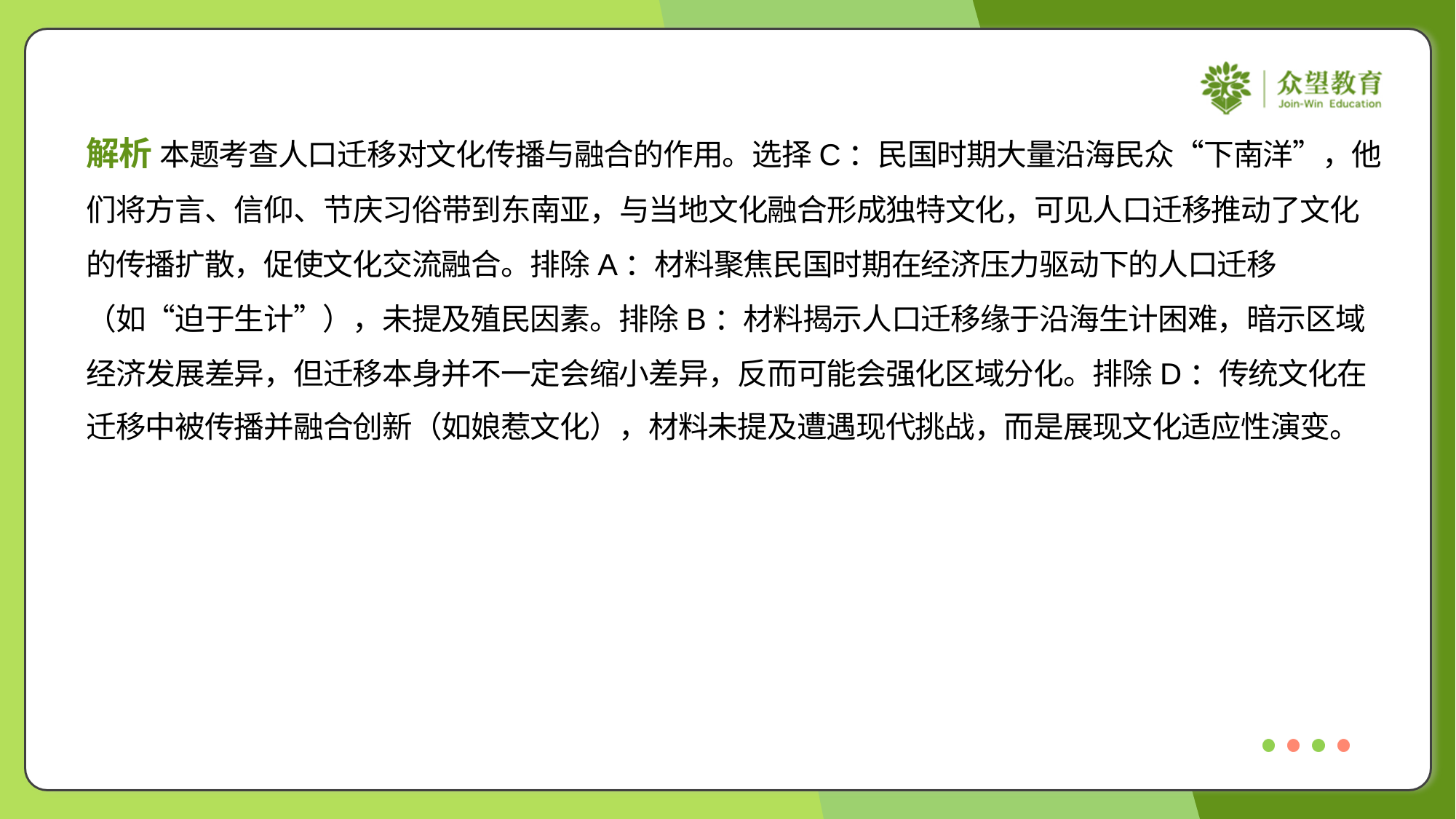

解析 本题考查人口迁移对文化传播与融合的作用。选择C：民国时期大量沿海民众“下南洋”，他
们将方言、信仰、节庆习俗带到东南亚，与当地文化融合形成独特文化，可见人口迁移推动了文化
的传播扩散，促使文化交流融合。排除A：材料聚焦民国时期在经济压力驱动下的人口迁移
（如“迫于生计”），未提及殖民因素。排除B：材料揭示人口迁移缘于沿海生计困难，暗示区域
经济发展差异，但迁移本身并不一定会缩小差异，反而可能会强化区域分化。排除D：传统文化在
迁移中被传播并融合创新（如娘惹文化），材料未提及遭遇现代挑战，而是展现文化适应性演变。